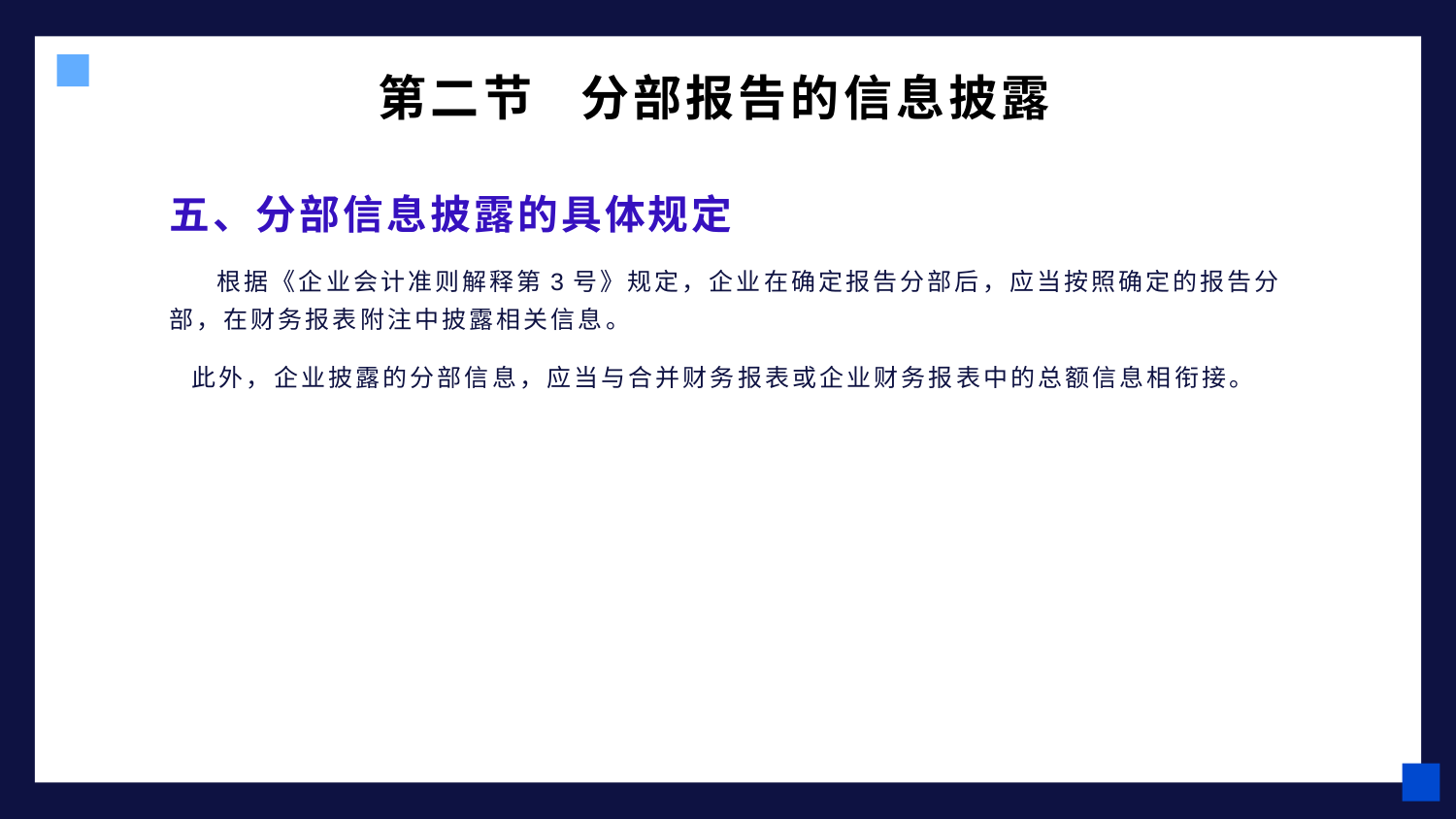

# 第二节   分部报告的信息披露
五、分部信息披露的具体规定
     根据《企业会计准则解释第3号》规定，企业在确定报告分部后，应当按照确定的报告分部，在财务报表附注中披露相关信息。
  此外，企业披露的分部信息，应当与合并财务报表或企业财务报表中的总额信息相衔接。